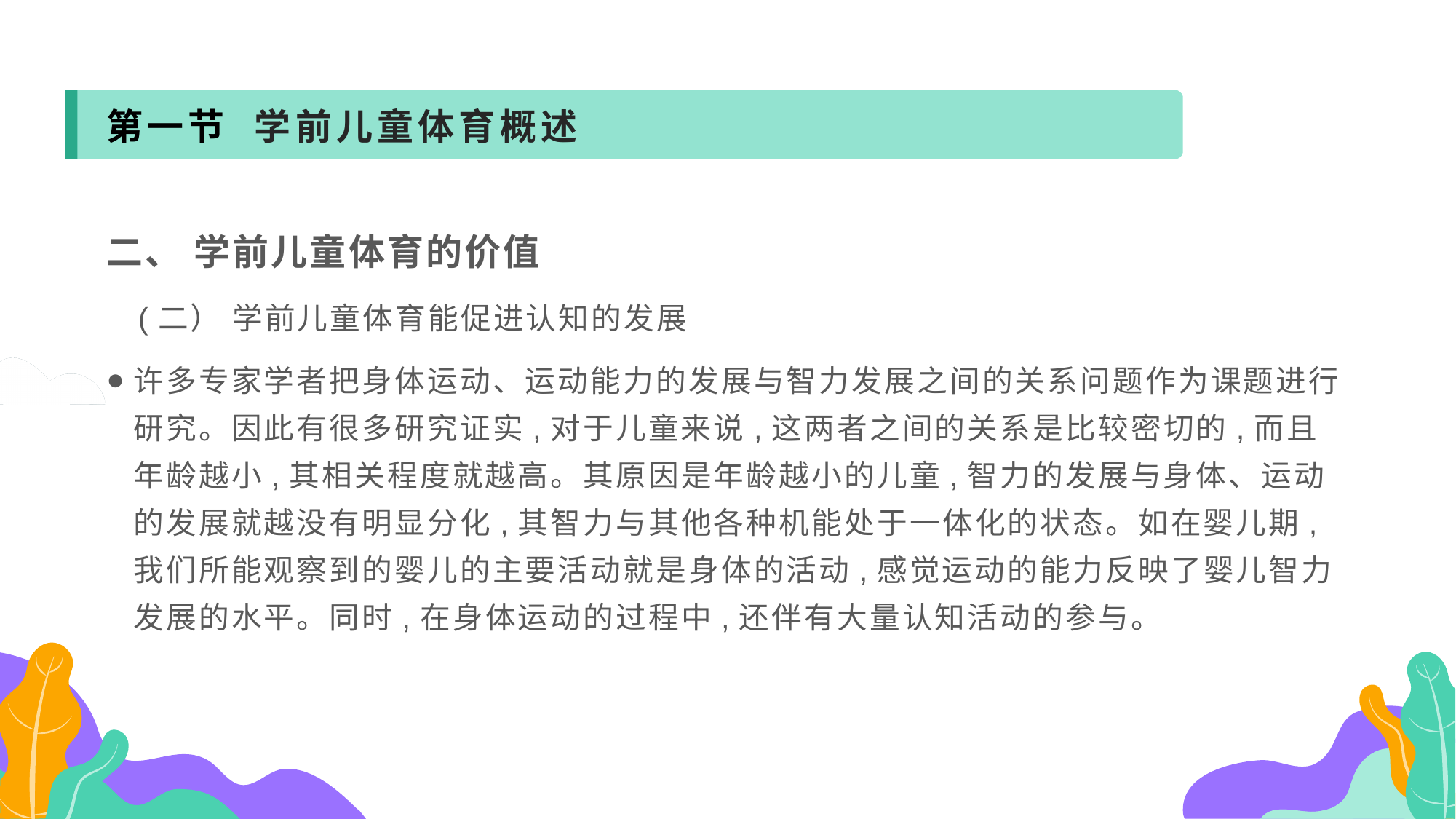

第一节  学前儿童体育概述
二、 学前儿童体育的价值
   (二） 学前儿童体育能促进认知的发展
许多专家学者把身体运动、运动能力的发展与智力发展之间的关系问题作为课题进行研究。因此有很多研究证实,对于儿童来说,这两者之间的关系是比较密切的,而且年龄越小,其相关程度就越高。其原因是年龄越小的儿童,智力的发展与身体、运动的发展就越没有明显分化,其智力与其他各种机能处于一体化的状态。如在婴儿期,我们所能观察到的婴儿的主要活动就是身体的活动,感觉运动的能力反映了婴儿智力发展的水平。同时,在身体运动的过程中,还伴有大量认知活动的参与。